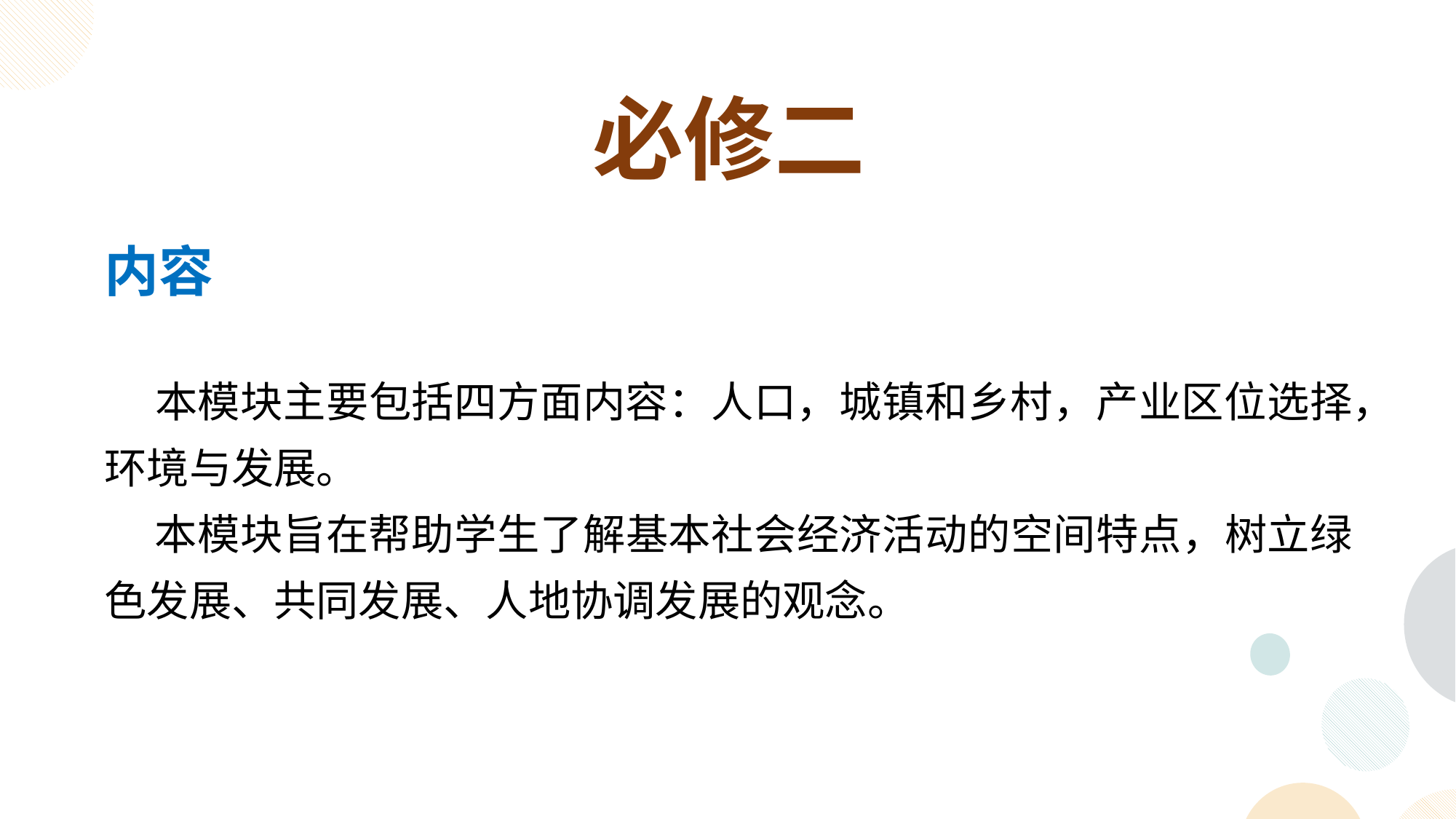

必修二
内容
    本模块主要包括四方面内容：人口，城镇和乡村，产业区位选择，环境与发展。
    本模块旨在帮助学生了解基本社会经济活动的空间特点，树立绿色发展、共同发展、人地协调发展的观念。